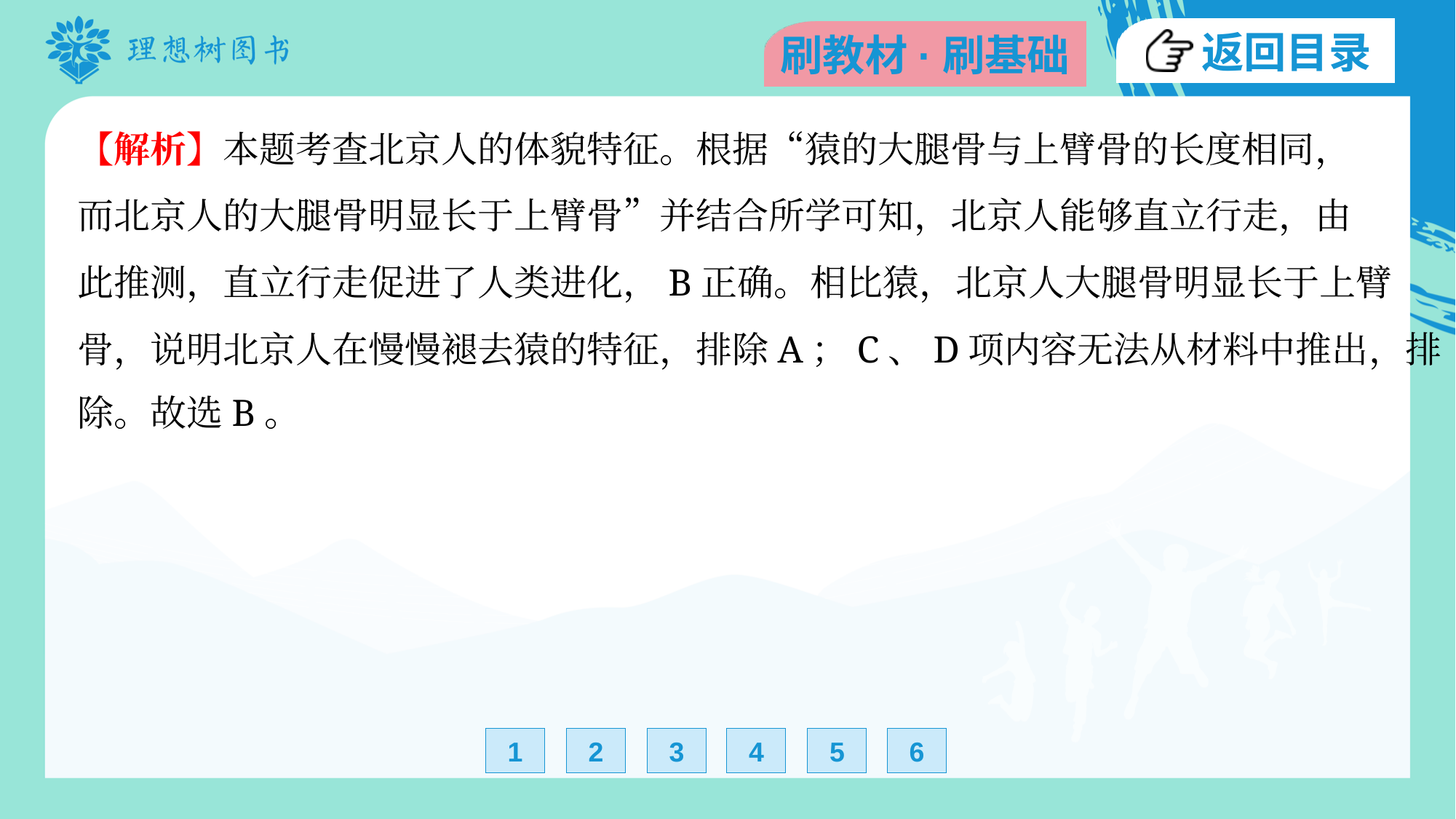

【解析】本题考查北京人的体貌特征。根据“猿的大腿骨与上臂骨的长度相同，
而北京人的大腿骨明显长于上臂骨”并结合所学可知，北京人能够直立行走，由
此推测，直立行走促进了人类进化，B正确。相比猿，北京人大腿骨明显长于上臂
骨，说明北京人在慢慢褪去猿的特征，排除A；C、D项内容无法从材料中推出，排
除。故选B。